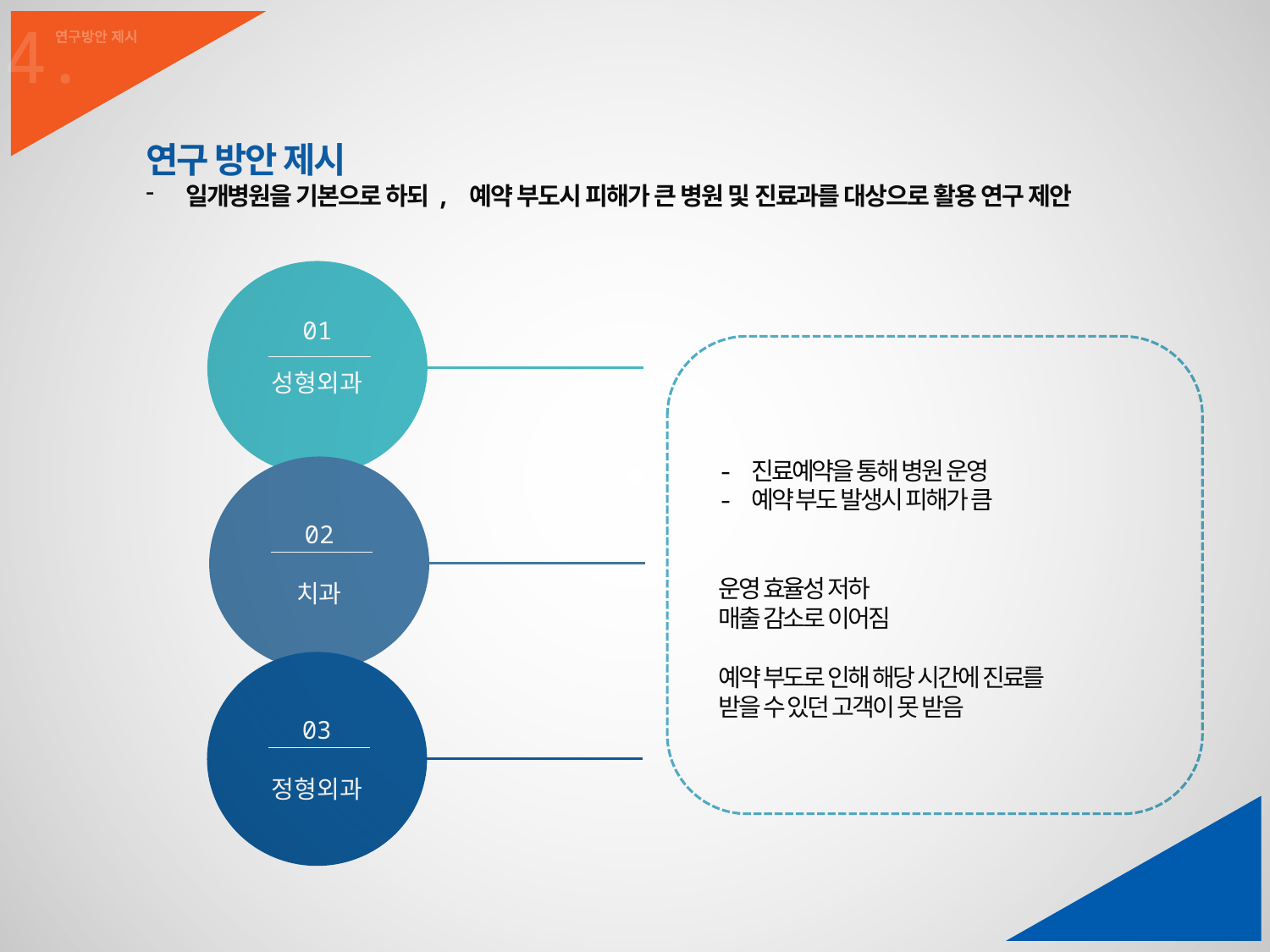

4.

연구방안 제시
연구 방안 제시
일개병원을 기본으로 하되, 예약 부도시 피해가 큰 병원 및 진료과를 대상으로 활용 연구 제안
01
성형외과

- 진료예약을 통해 병원 운영
- 예약 부도 발생시 피해가 큼

운영 효율성 저하
매출 감소로 이어짐

예약 부도로 인해 해당 시간에 진료를
받을 수 있던 고객이 못 받음
02
치과
03

정형외과